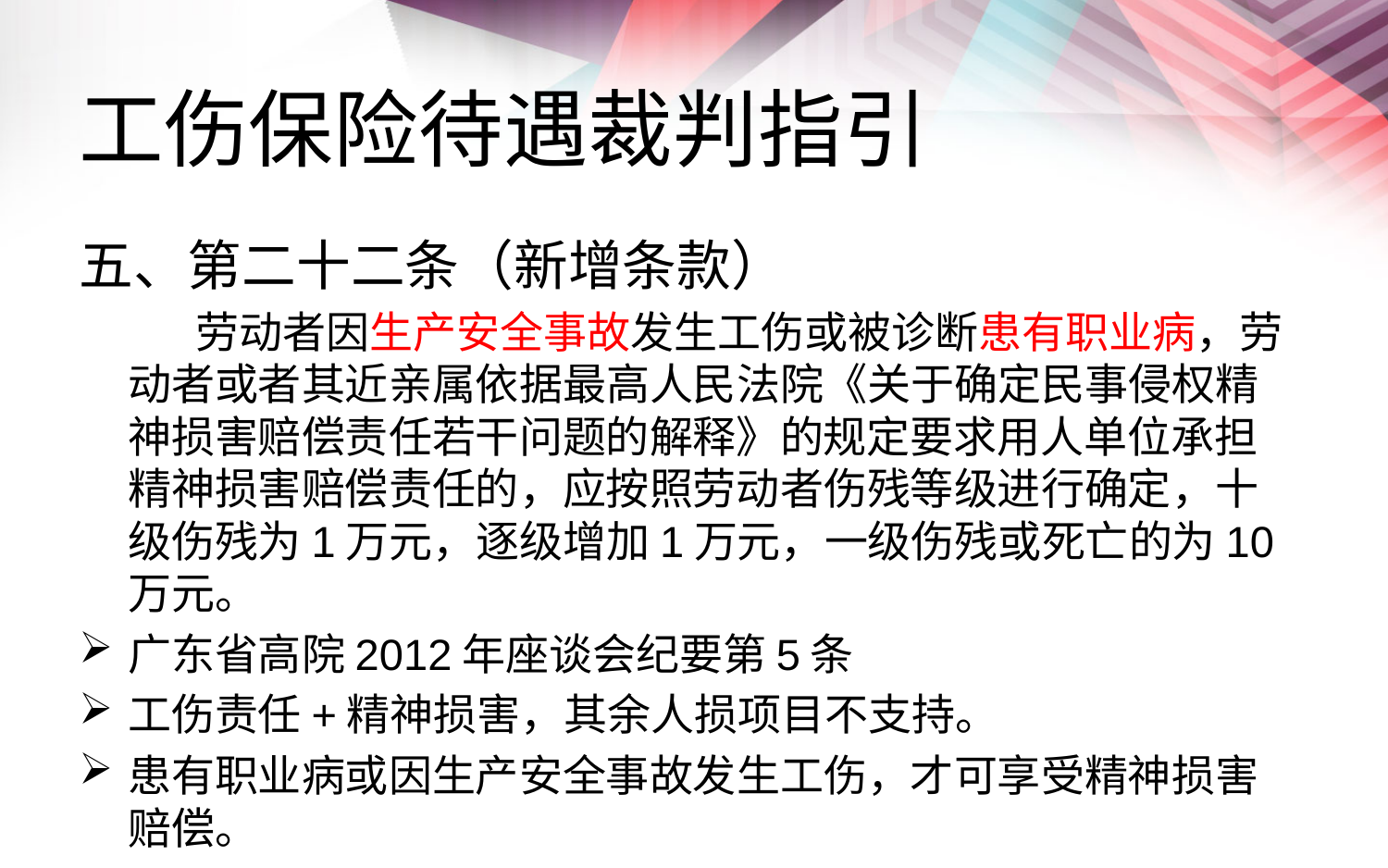

# 工伤保险待遇裁判指引
五、第二十二条（新增条款）
           劳动者因生产安全事故发生工伤或被诊断患有职业病，劳动者或者其近亲属依据最高人民法院《关于确定民事侵权精神损害赔偿责任若干问题的解释》的规定要求用人单位承担精神损害赔偿责任的，应按照劳动者伤残等级进行确定，十级伤残为1万元，逐级增加1万元，一级伤残或死亡的为10万元。
广东省高院2012年座谈会纪要第5条
工伤责任+精神损害，其余人损项目不支持。
患有职业病或因生产安全事故发生工伤，才可享受精神损害赔偿。